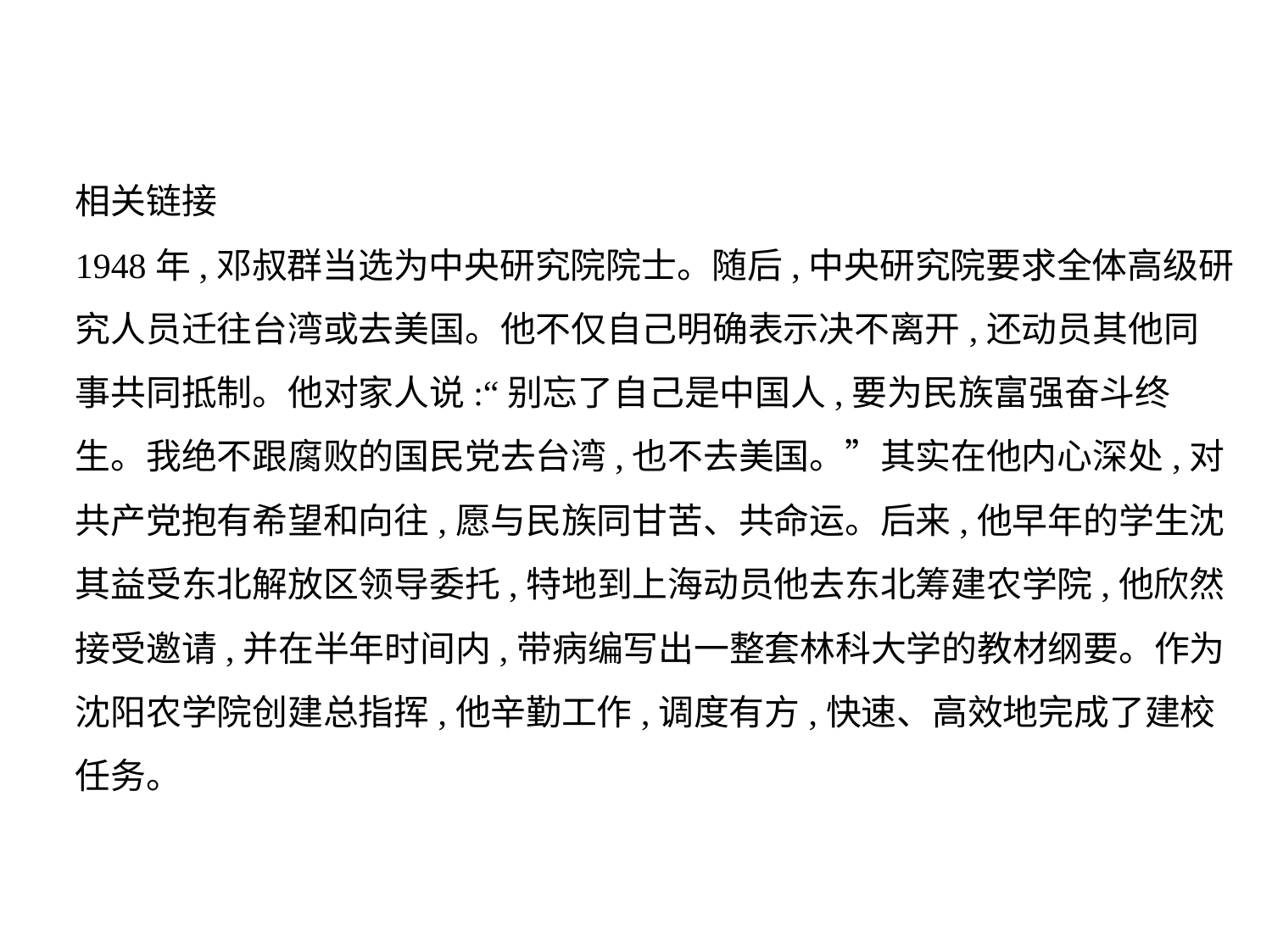

相关链接
1948年,邓叔群当选为中央研究院院士。随后,中央研究院要求全体高级研
究人员迁往台湾或去美国。他不仅自己明确表示决不离开,还动员其他同
事共同抵制。他对家人说:“别忘了自己是中国人,要为民族富强奋斗终
生。我绝不跟腐败的国民党去台湾,也不去美国。”其实在他内心深处,对
共产党抱有希望和向往,愿与民族同甘苦、共命运。后来,他早年的学生沈
其益受东北解放区领导委托,特地到上海动员他去东北筹建农学院,他欣然
接受邀请,并在半年时间内,带病编写出一整套林科大学的教材纲要。作为
沈阳农学院创建总指挥,他辛勤工作,调度有方,快速、高效地完成了建校
任务。